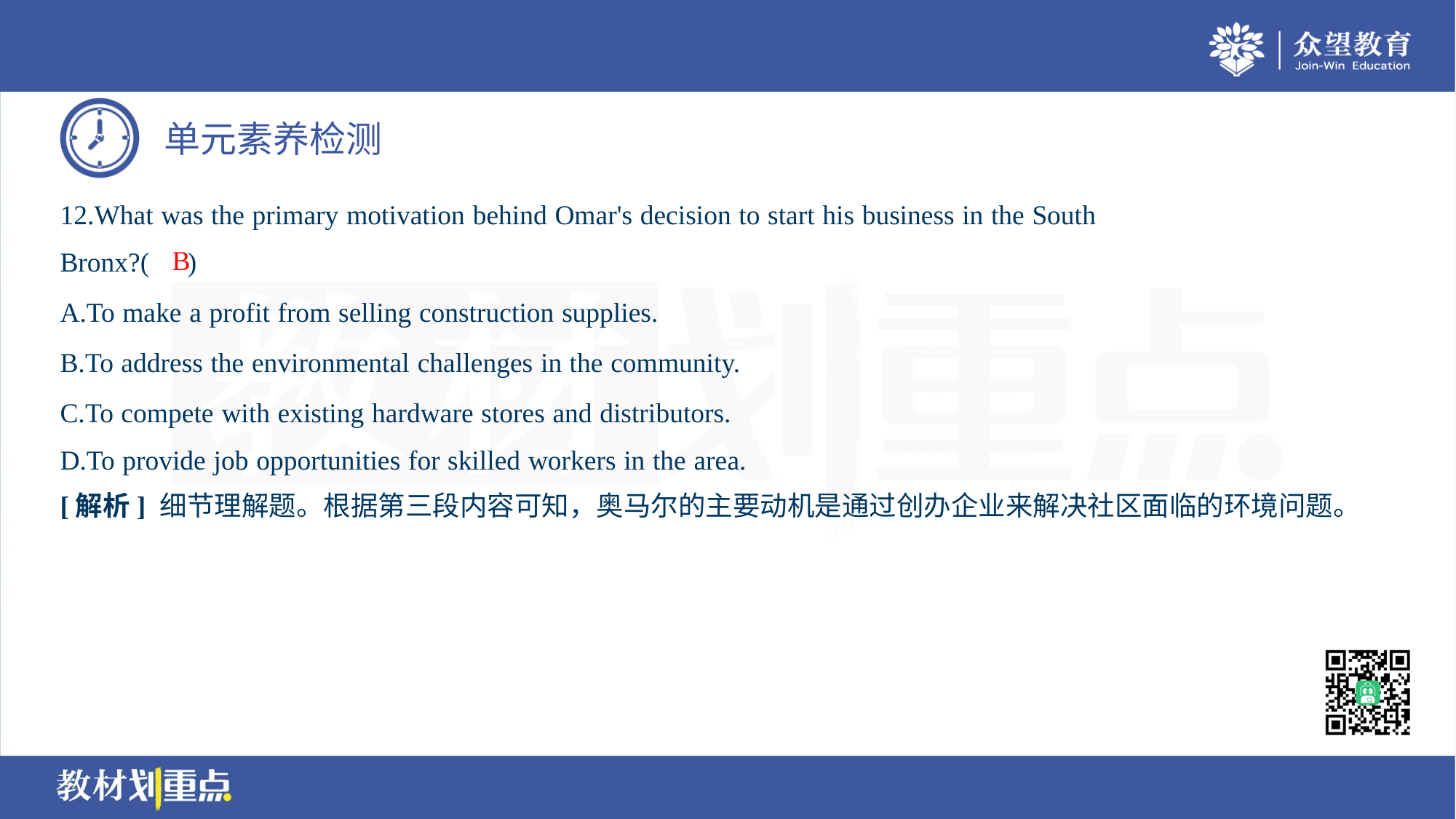

12.What was the primary motivation behind Omar's decision to start his business in the South
Bronx?(     )
B
A.To make a profit from selling construction supplies.
B.To address the environmental challenges in the community.
C.To compete with existing hardware stores and distributors.
D.To provide job opportunities for skilled workers in the area.
[解析] 细节理解题。根据第三段内容可知，奥马尔的主要动机是通过创办企业来解决社区面临的环境问题。